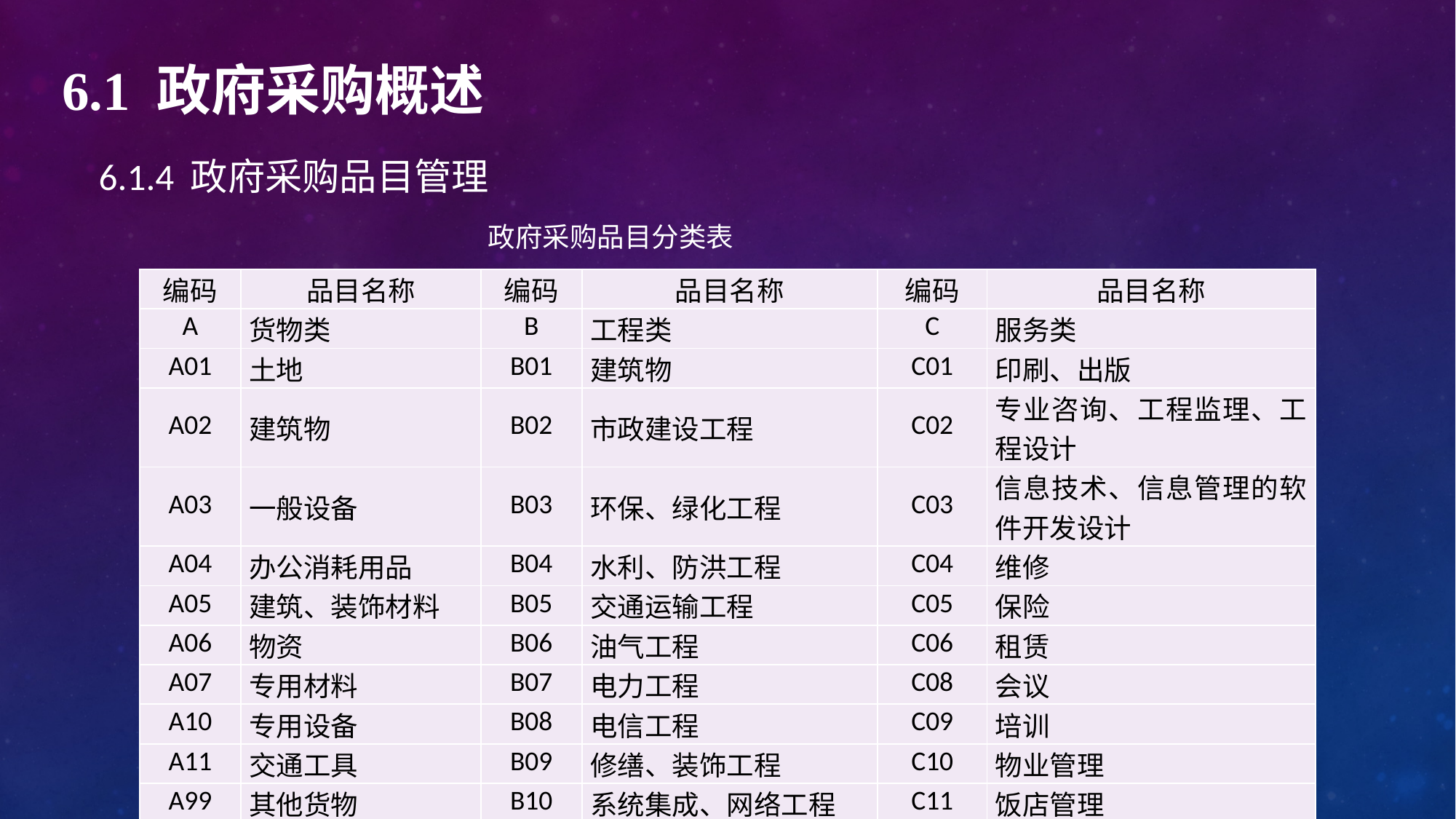

# 6.1 政府采购概述
6.1.4 政府采购品目管理

政府采购品目分类表
| 编码 | 品目名称 | 编码 | 品目名称 | 编码 | 品目名称 |
| --- | --- | --- | --- | --- | --- |
| A | 货物类 | B | 工程类 | C | 服务类 |
| A01 | 土地 | B01 | 建筑物 | C01 | 印刷、出版 |
| A02 | 建筑物 | B02 | 市政建设工程 | C02 | 专业咨询、工程监理、工程设计 |
| A03 | 一般设备 | B03 | 环保、绿化工程 | C03 | 信息技术、信息管理的软件开发设计 |
| A04 | 办公消耗用品 | B04 | 水利、防洪工程 | C04 | 维修 |
| A05 | 建筑、装饰材料 | B05 | 交通运输工程 | C05 | 保险 |
| A06 | 物资 | B06 | 油气工程 | C06 | 租赁 |
| A07 | 专用材料 | B07 | 电力工程 | C08 | 会议 |
| A10 | 专用设备 | B08 | 电信工程 | C09 | 培训 |
| A11 | 交通工具 | B09 | 修缮、装饰工程 | C10 | 物业管理 |
| A99 | 其他货物 | B10 | 系统集成、网络工程 | C11 | 饭店管理 |
|  |  | B11 | 网络安全 | C12 | 航空摄影、测量与遥感 |
|  |  | B99 | 其他各类工程 | C99 | 其他服务 |